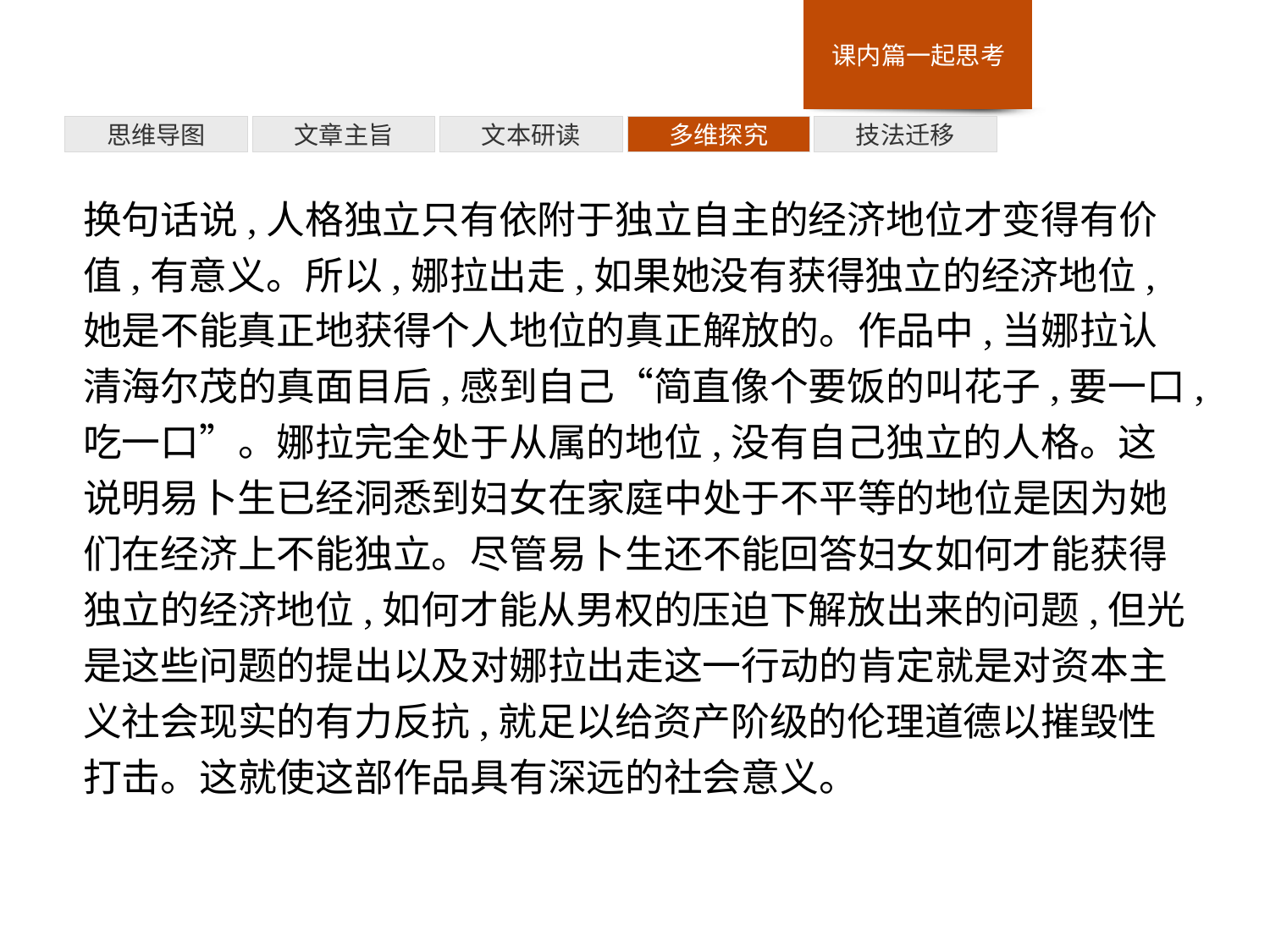

多维探究
思维导图
文章主旨
文本研读
技法迁移
换句话说,人格独立只有依附于独立自主的经济地位才变得有价值,有意义。所以,娜拉出走,如果她没有获得独立的经济地位,她是不能真正地获得个人地位的真正解放的。作品中,当娜拉认清海尔茂的真面目后,感到自己“简直像个要饭的叫花子,要一口,吃一口”。娜拉完全处于从属的地位,没有自己独立的人格。这说明易卜生已经洞悉到妇女在家庭中处于不平等的地位是因为她们在经济上不能独立。尽管易卜生还不能回答妇女如何才能获得独立的经济地位,如何才能从男权的压迫下解放出来的问题,但光是这些问题的提出以及对娜拉出走这一行动的肯定就是对资本主义社会现实的有力反抗,就足以给资产阶级的伦理道德以摧毁性打击。这就使这部作品具有深远的社会意义。